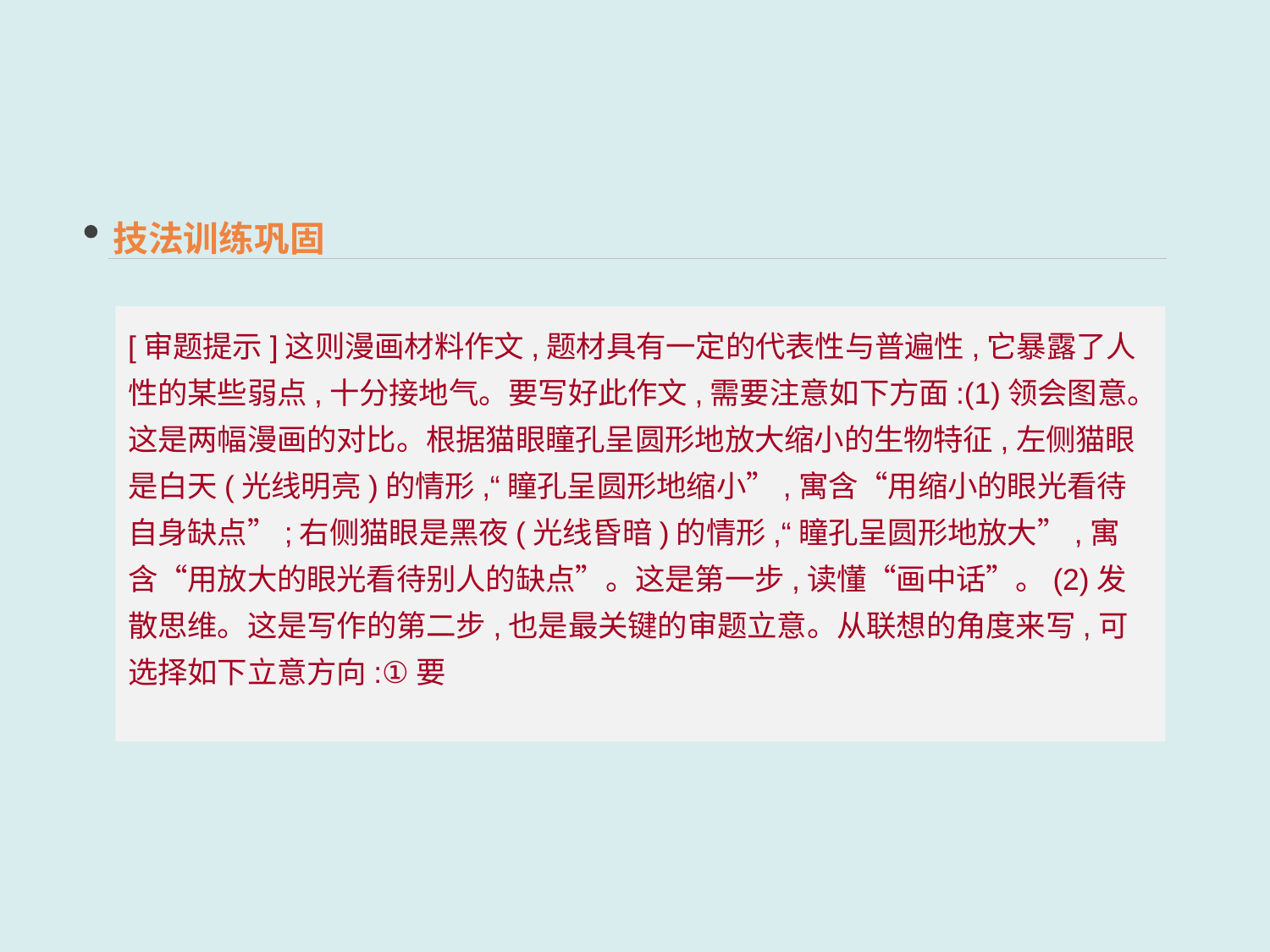

技法训练巩固

[审题提示]这则漫画材料作文,题材具有一定的代表性与普遍性,它暴露了人性的某些弱点,十分接地气。要写好此作文,需要注意如下方面:(1)领会图意。这是两幅漫画的对比。根据猫眼瞳孔呈圆形地放大缩小的生物特征,左侧猫眼是白天(光线明亮)的情形,“瞳孔呈圆形地缩小”,寓含“用缩小的眼光看待自身缺点”;右侧猫眼是黑夜(光线昏暗)的情形,“瞳孔呈圆形地放大”,寓含“用放大的眼光看待别人的缺点”。这是第一步,读懂“画中话”。(2)发散思维。这是写作的第二步,也是最关键的审题立意。从联想的角度来写,可选择如下立意方向:①要